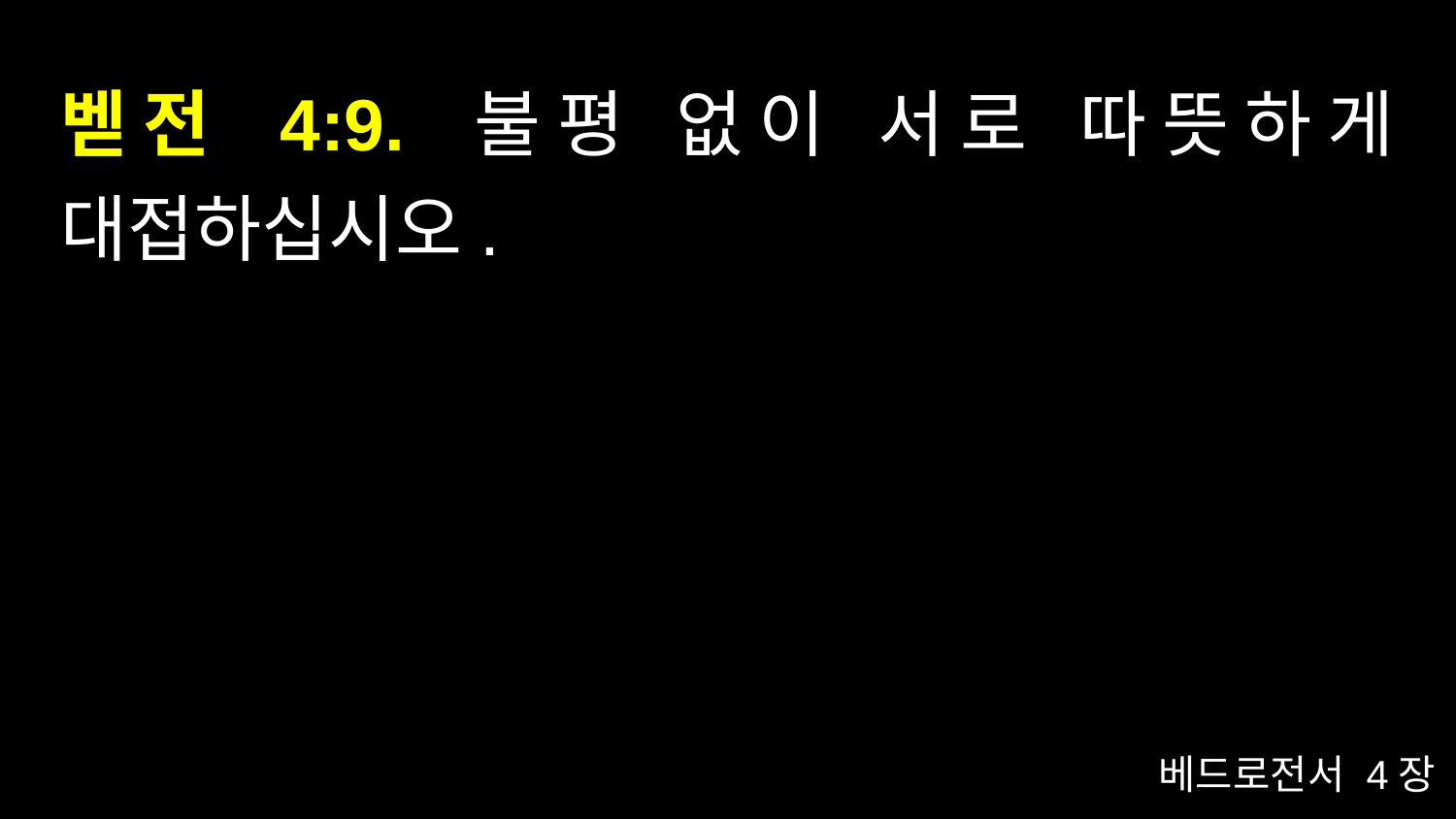

# 벧전 4:9. 불평 없이 서로 따뜻하게 대접하십시오.
베드로전서 4장